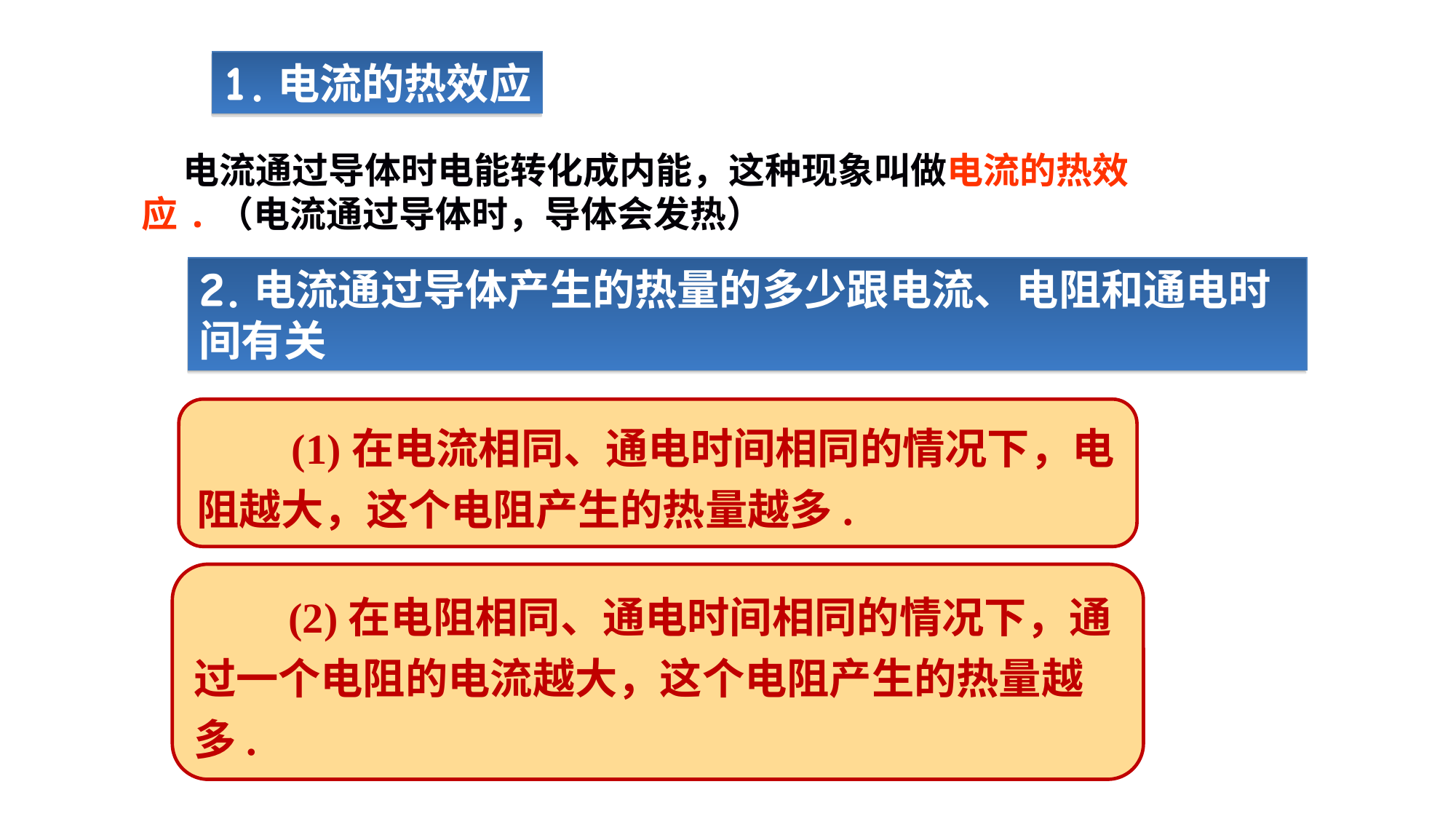

1.电流的热效应

    电流通过导体时电能转化成内能，这种现象叫做电流的热效应.（电流通过导体时，导体会发热）
2.电流通过导体产生的热量的多少跟电流、电阻和通电时间有关
　　(1)在电流相同、通电时间相同的情况下，电阻越大，这个电阻产生的热量越多.
　　(2)在电阻相同、通电时间相同的情况下，通过一个电阻的电流越大，这个电阻产生的热量越多.